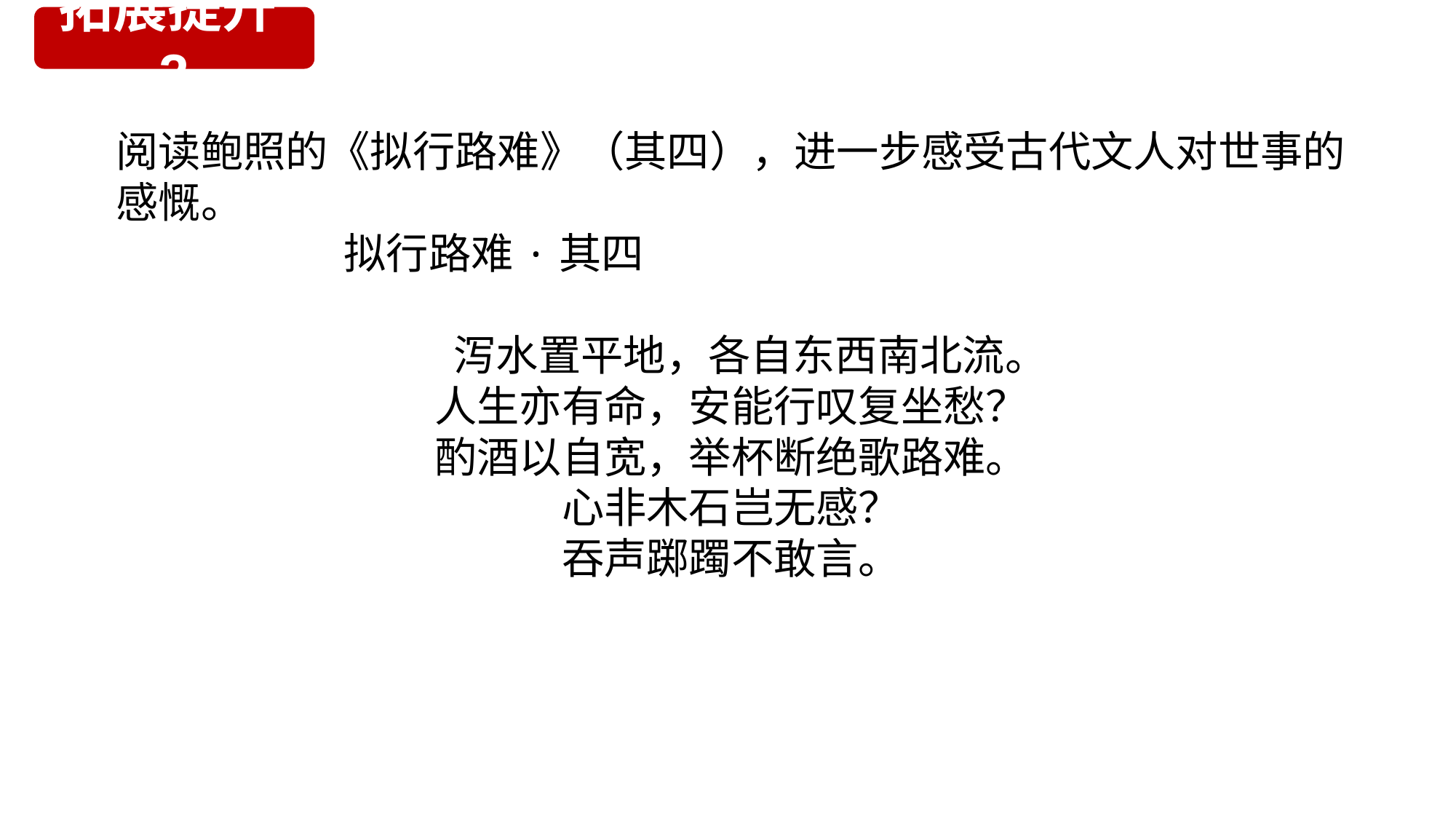

拓展提升2
阅读鲍照的《拟行路难》（其四），进一步感受古代文人对世事的感慨。
                       拟行路难·其四

   泻水置平地，各自东西南北流。
人生亦有命，安能行叹复坐愁？
酌酒以自宽，举杯断绝歌路难。
心非木石岂无感？
吞声踯躅不敢言。